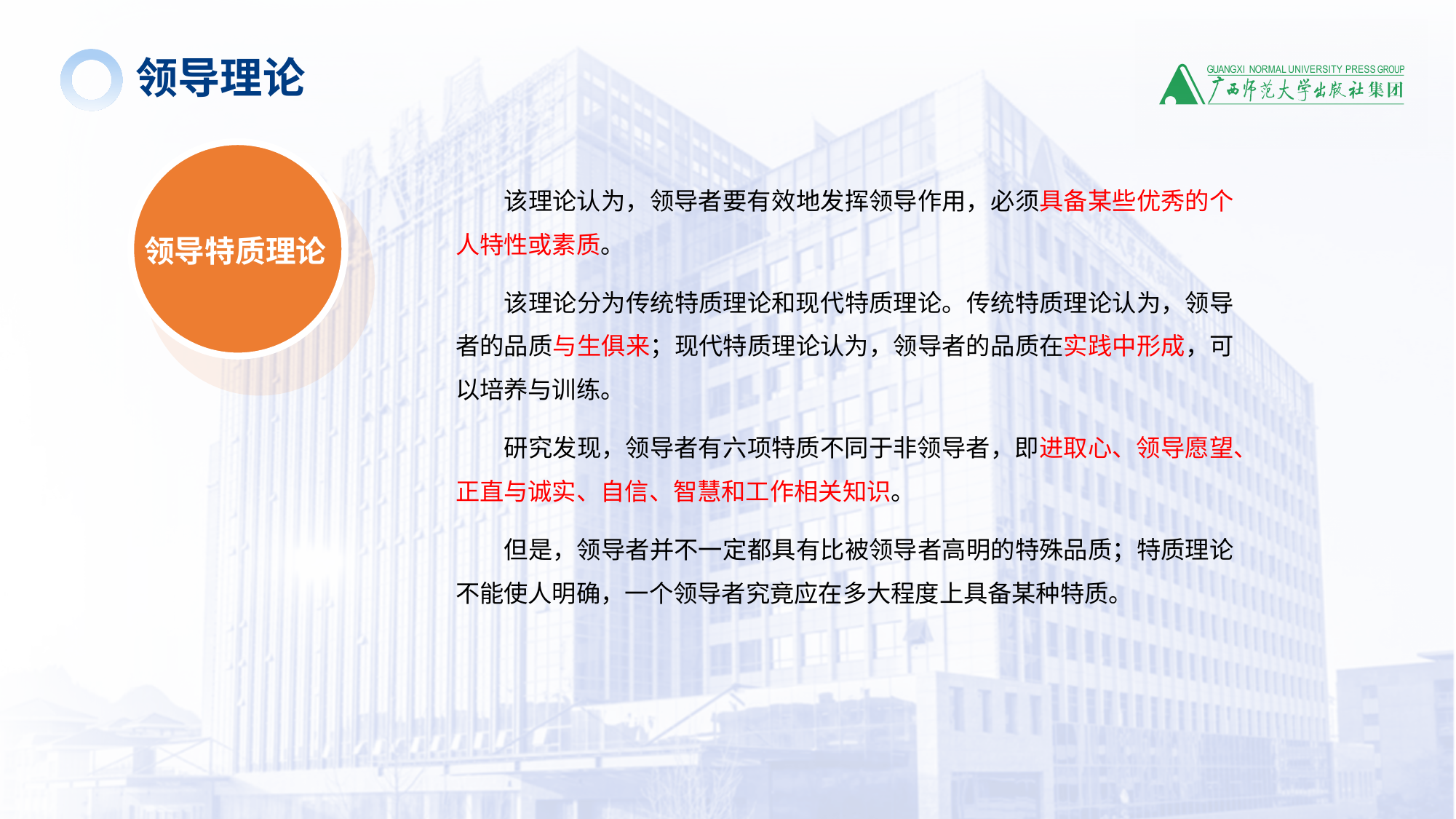

领导理论

该理论认为，领导者要有效地发挥领导作用，必须具备某些优秀的个人特性或素质。

该理论分为传统特质理论和现代特质理论。传统特质理论认为，领导者的品质与生俱来；现代特质理论认为，领导者的品质在实践中形成，可以培养与训练。

研究发现，领导者有六项特质不同于非领导者，即进取心、领导愿望、正直与诚实、自信、智慧和工作相关知识。

但是，领导者并不一定都具有比被领导者高明的特殊品质；特质理论不能使人明确，一个领导者究竟应在多大程度上具备某种特质。
领导特质理论